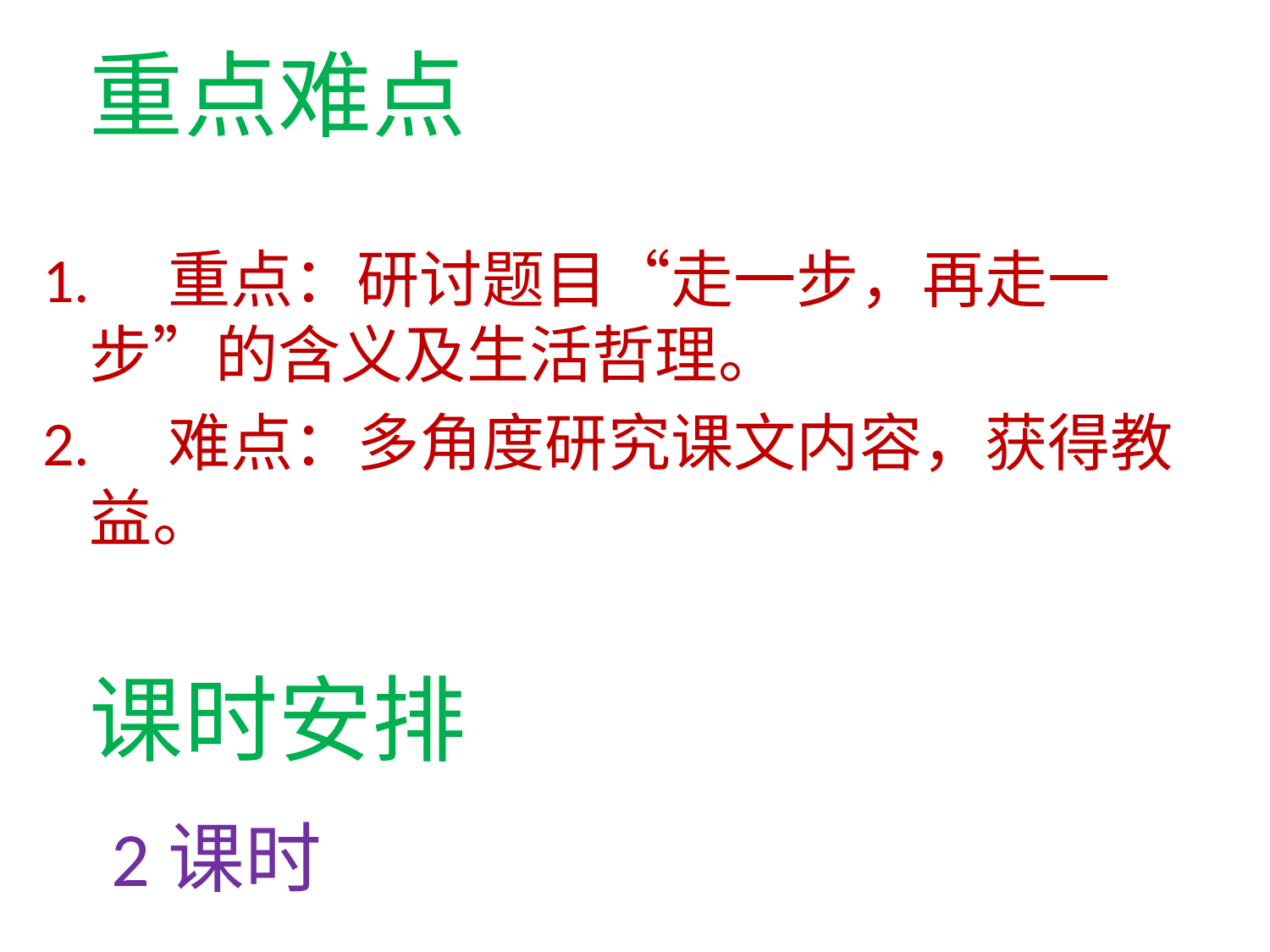

重点难点

1.　重点：研讨题目“走一步，再走一步”的含义及生活哲理。
2.　难点：多角度研究课文内容，获得教益。

				课时安排
		 2课时